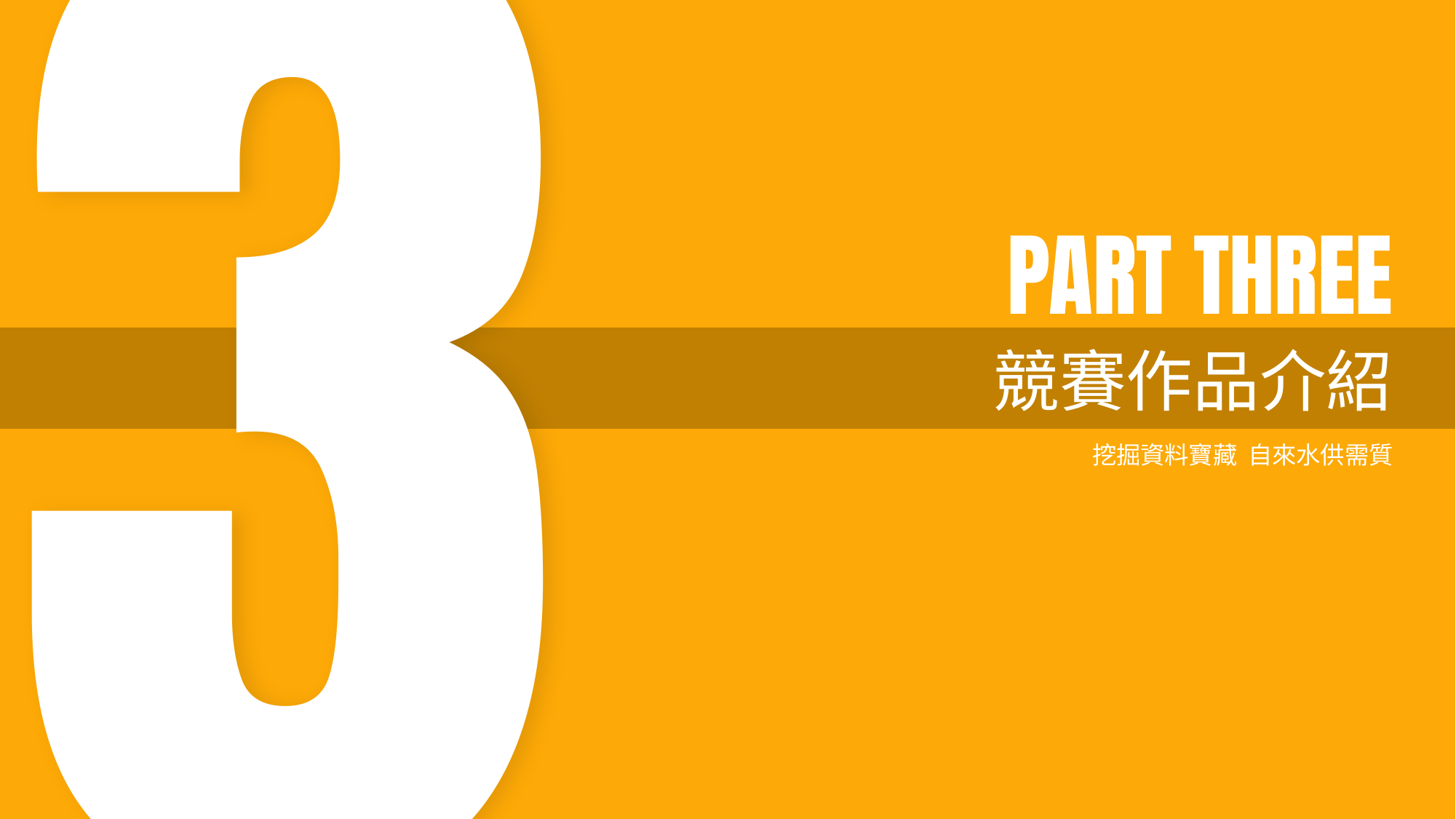

3
PART THREE
競賽作品介紹
挖掘資料寶藏  自來水供需質
Taiwan Water Corporation